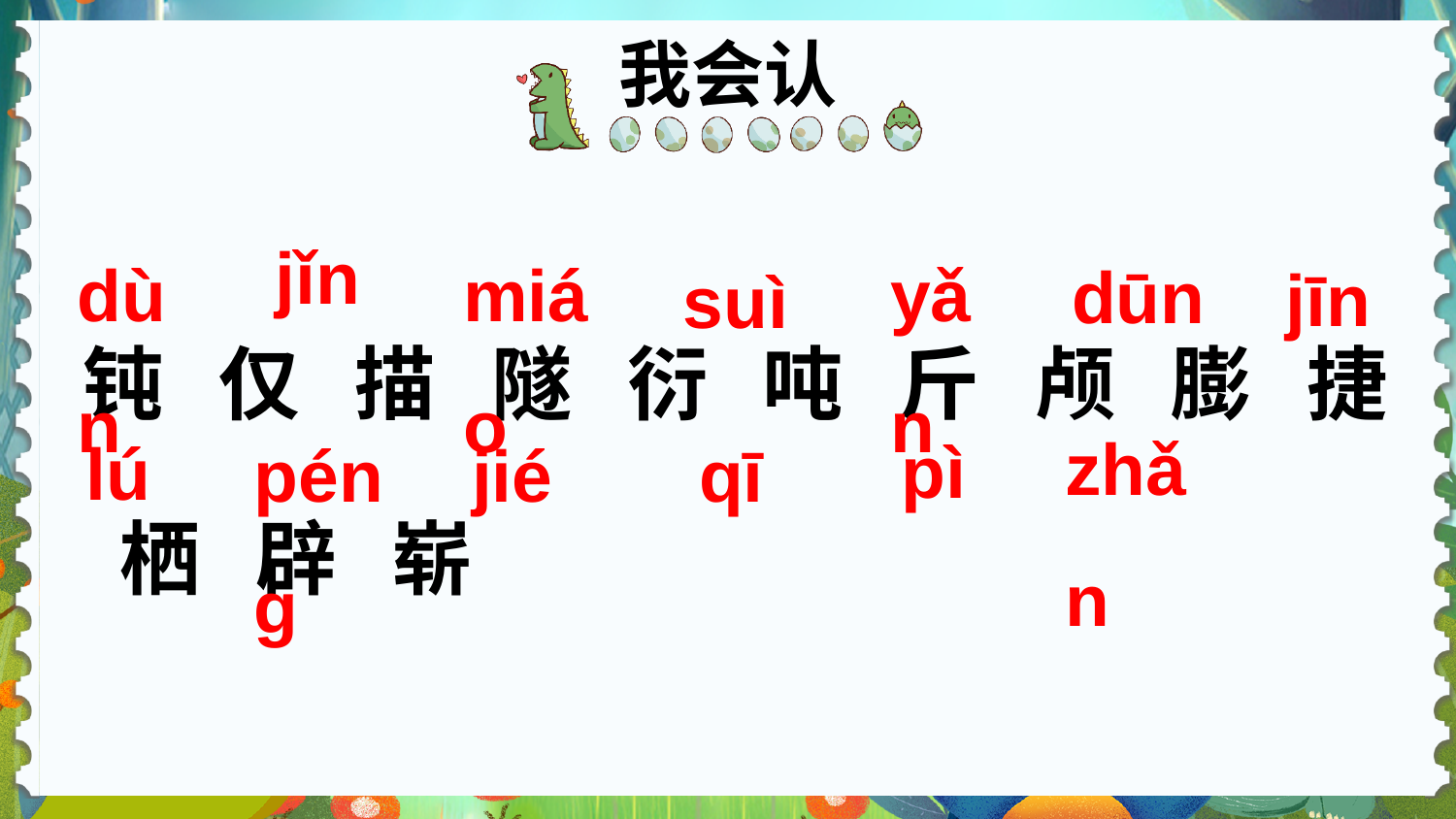

我会认
dùn
miáo
yǎn
dūn
jīn
suì
jǐn
钝   仅   描   隧   衍   吨   斤   颅   膨   捷   栖   辟   崭
zhǎn
pì
lú
pénɡ
jié
qī